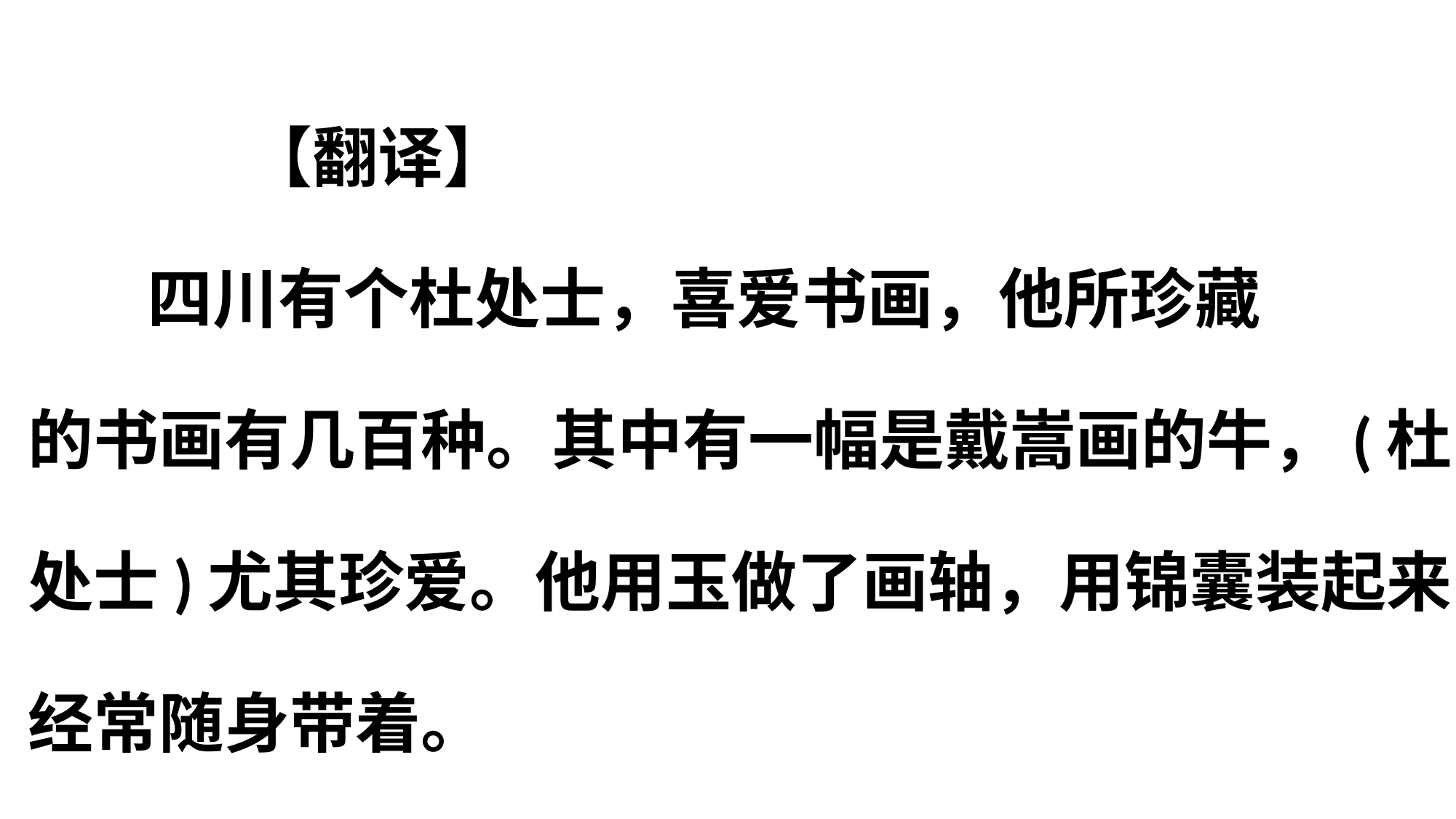

# 【翻译】     四川有个杜处士，喜爱书画，他所珍藏 的书画有几百种。其中有一幅是戴嵩画的牛，(杜 处士)尤其珍爱。他用玉做了画轴，用锦囊装起来 经常随身带着。